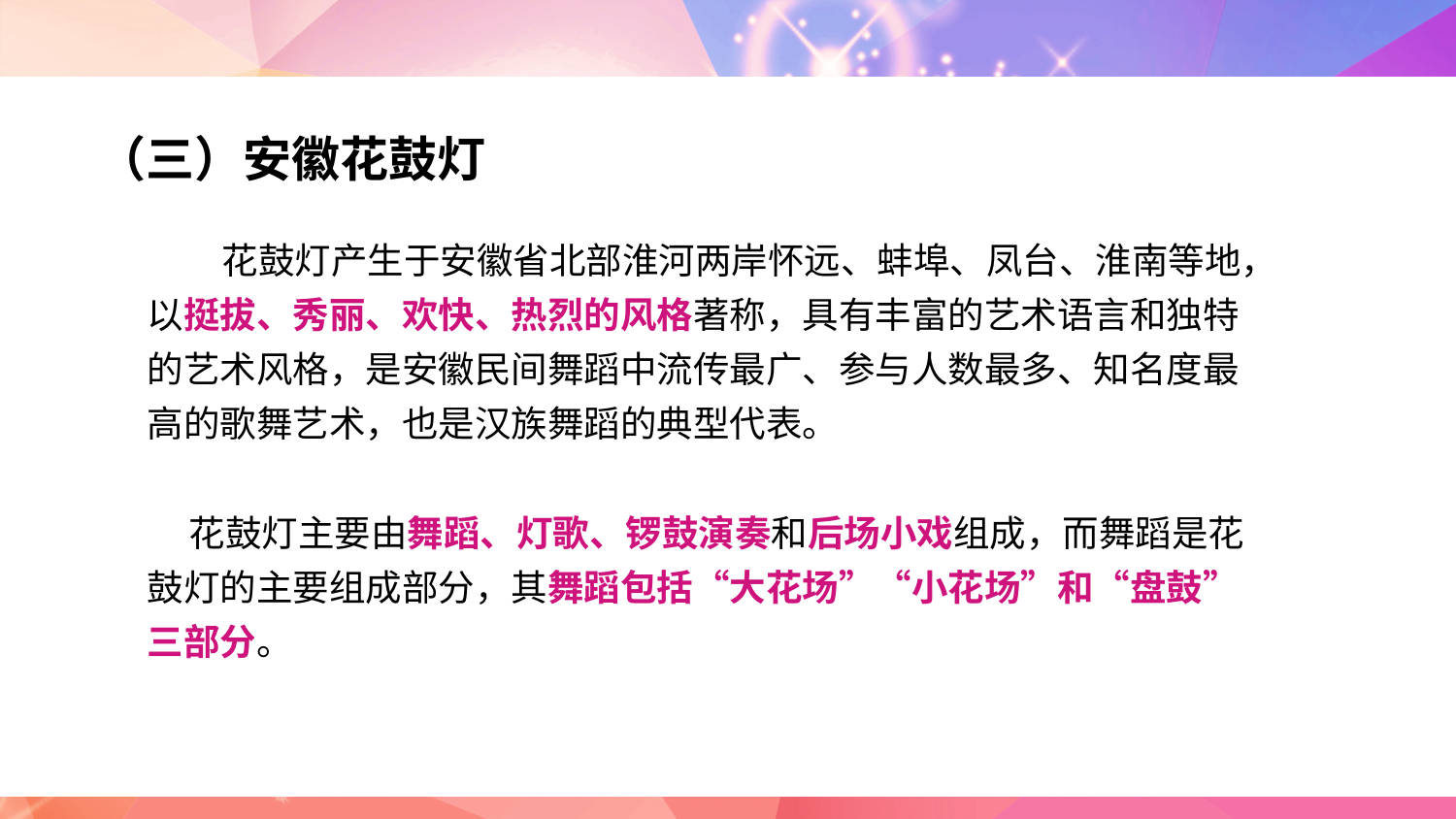

（三）安徽花鼓灯
        花鼓灯产生于安徽省北部淮河两岸怀远、蚌埠、凤台、淮南等地，以挺拔、秀丽、欢快、热烈的风格著称，具有丰富的艺术语言和独特的艺术风格，是安徽民间舞蹈中流传最广、参与人数最多、知名度最高的歌舞艺术，也是汉族舞蹈的典型代表。

    花鼓灯主要由舞蹈、灯歌、锣鼓演奏和后场小戏组成，而舞蹈是花鼓灯的主要组成部分，其舞蹈包括“大花场”“小花场”和“盘鼓”三部分。